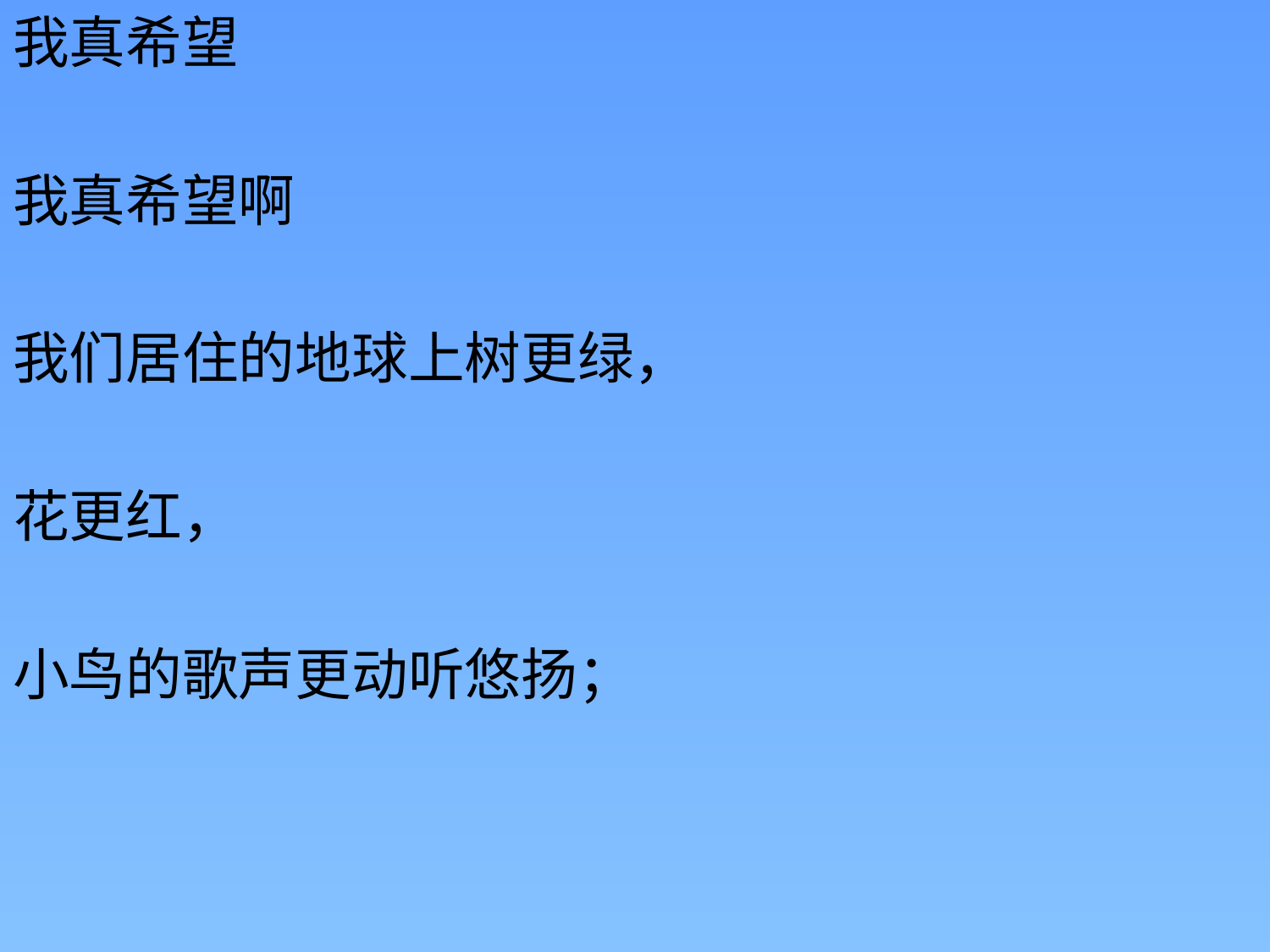

我真希望

我真希望啊

我们居住的地球上树更绿，

花更红，

小鸟的歌声更动听悠扬；